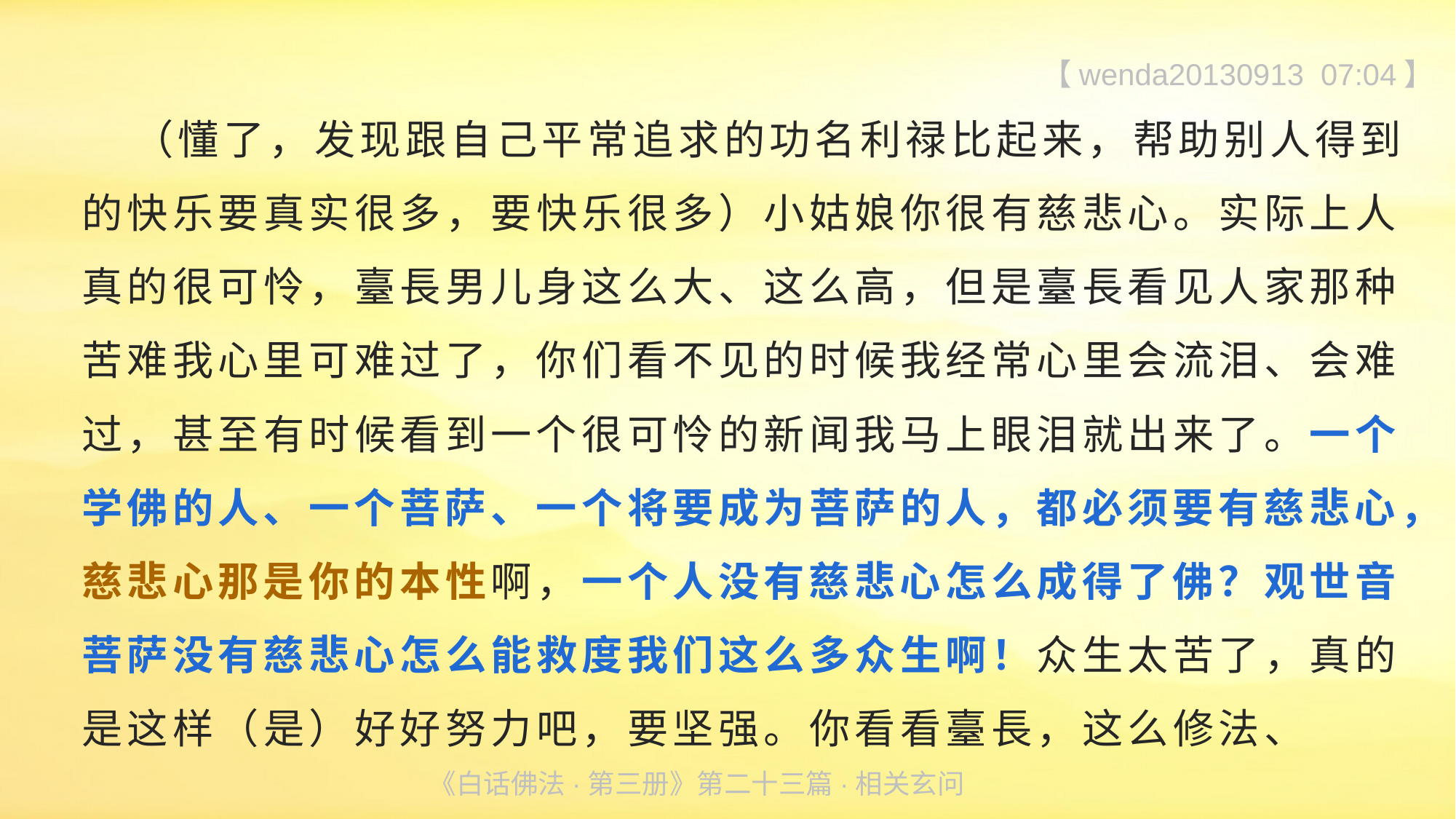

【wenda20130913  07:04】
   （懂了，发现跟自己平常追求的功名利禄比起来，帮助别人得到的快乐要真实很多，要快乐很多）小姑娘你很有慈悲心。实际上人真的很可怜，臺長男儿身这么大、这么高，但是臺長看见人家那种苦难我心里可难过了，你们看不见的时候我经常心里会流泪、会难过，甚至有时候看到一个很可怜的新闻我马上眼泪就出来了。一个学佛的人、一个菩萨、一个将要成为菩萨的人，都必须要有慈悲心，慈悲心那是你的本性啊，一个人没有慈悲心怎么成得了佛？观世音菩萨没有慈悲心怎么能救度我们这么多众生啊！众生太苦了，真的是这样（是）好好努力吧，要坚强。你看看臺長，这么修法、
《白话佛法·第三册》第二十三篇·相关玄问